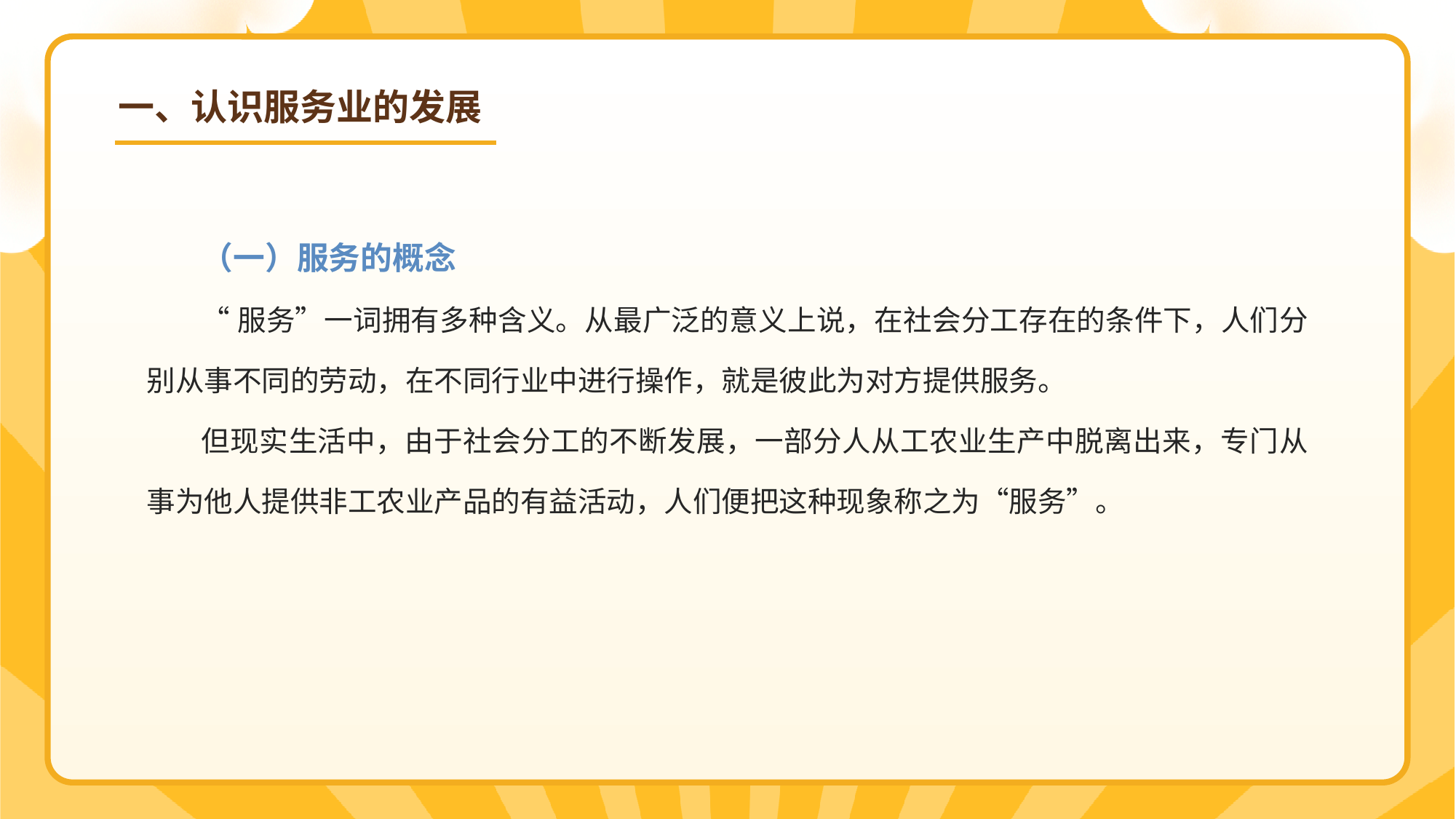

一、认识服务业的发展
（一）服务的概念
“服务”一词拥有多种含义。从最广泛的意义上说，在社会分工存在的条件下，人们分别从事不同的劳动，在不同行业中进行操作，就是彼此为对方提供服务。
但现实生活中，由于社会分工的不断发展，一部分人从工农业生产中脱离出来，专门从事为他人提供非工农业产品的有益活动，人们便把这种现象称之为“服务”。